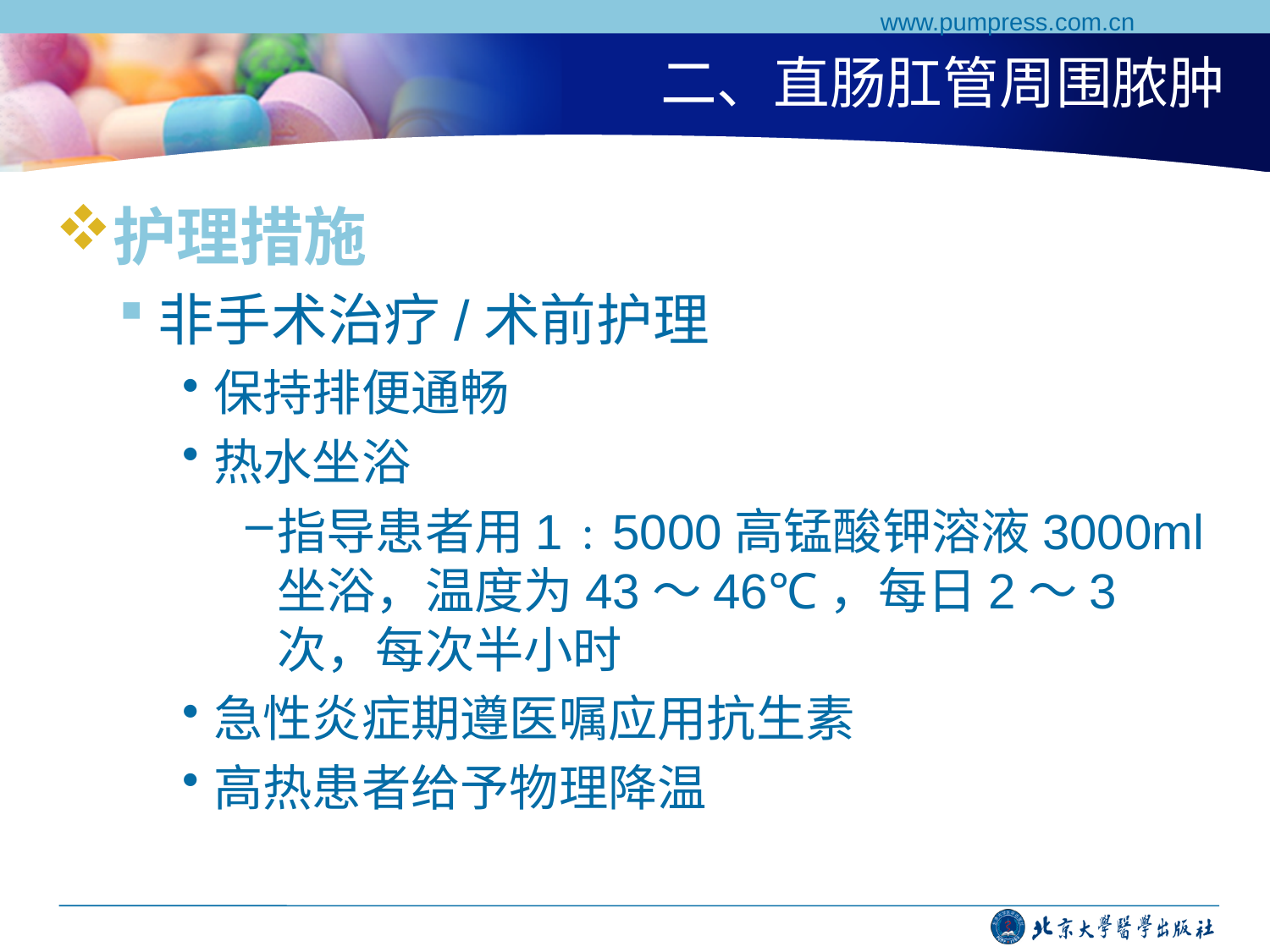

www.pumpress.com.cn
# 二、直肠肛管周围脓肿
护理措施
非手术治疗/术前护理
保持排便通畅
热水坐浴
指导患者用1﹕5000高锰酸钾溶液3000ml坐浴，温度为43～46℃，每日2～3次，每次半小时
急性炎症期遵医嘱应用抗生素
高热患者给予物理降温